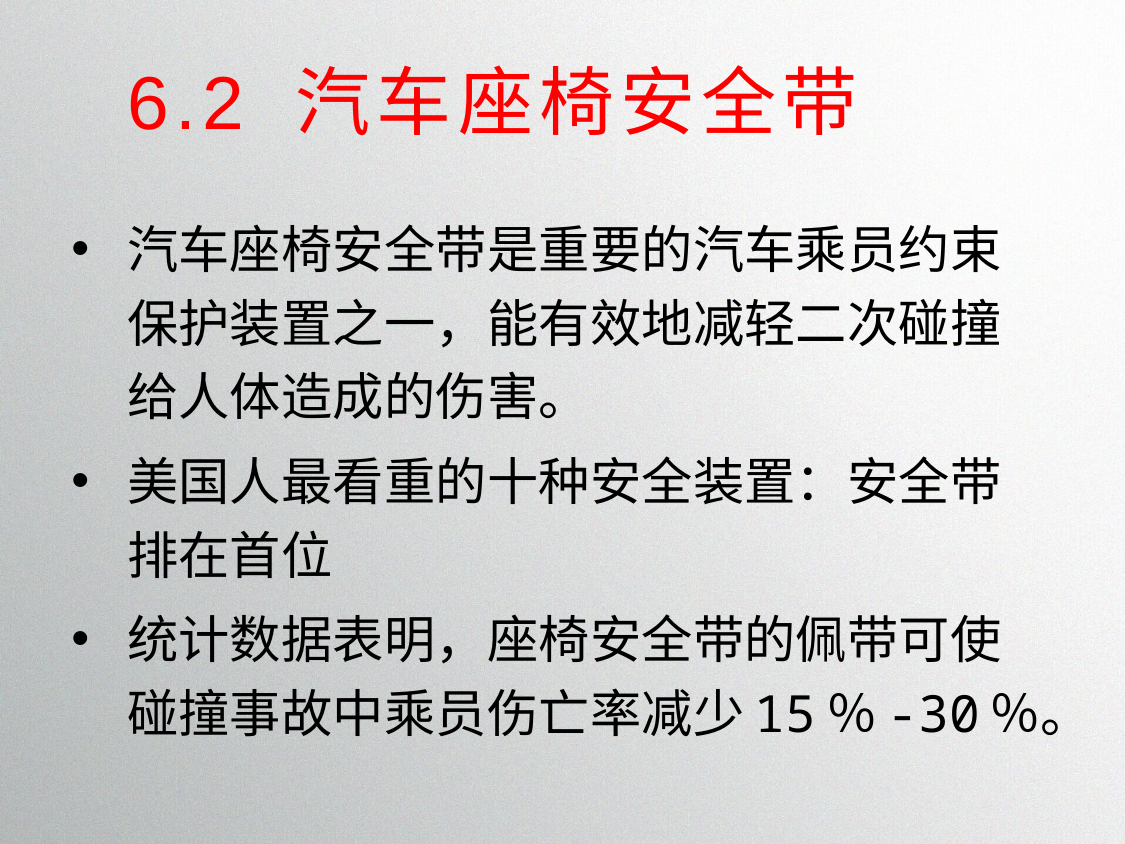

6.2 汽车座椅安全带
汽车座椅安全带是重要的汽车乘员约束保护装置之一，能有效地减轻二次碰撞给人体造成的伤害。
美国人最看重的十种安全装置：安全带排在首位
统计数据表明，座椅安全带的佩带可使碰撞事故中乘员伤亡率减少15％-30％。